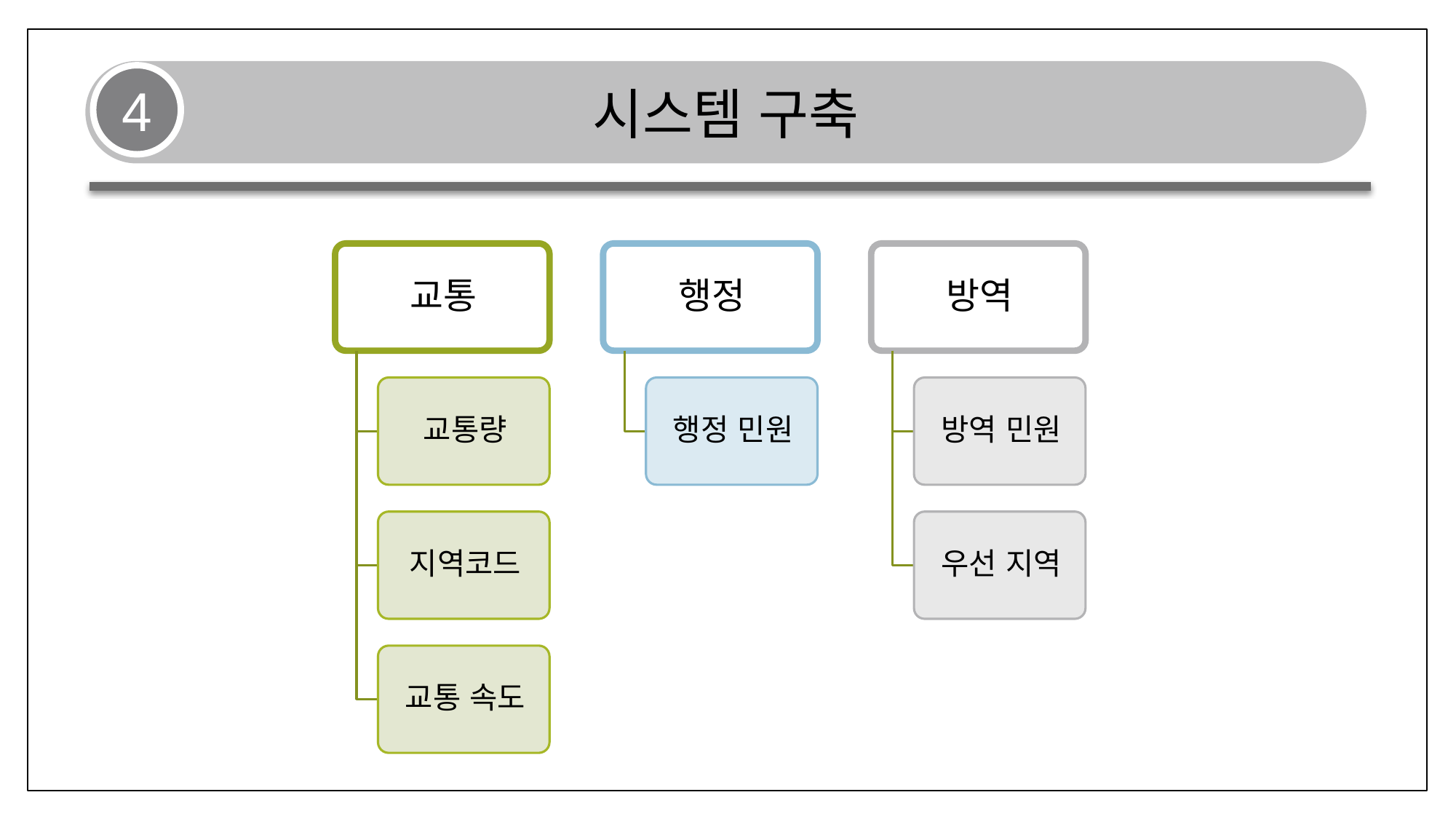

시스템 구축
4
교통
교통량
지역코드
교통 속도
행정
행정 민원
방역
방역 민원
우선 지역